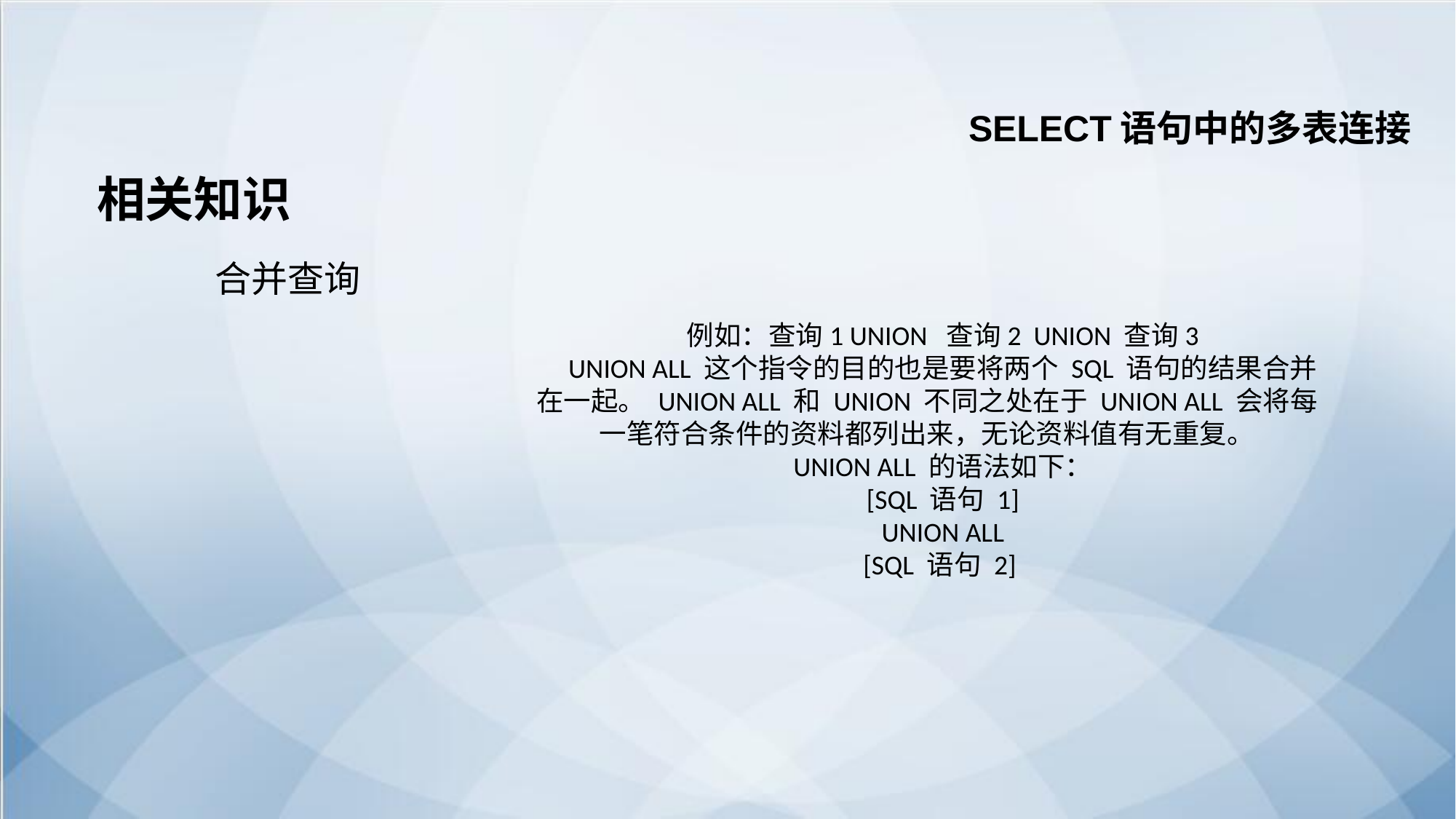

SELECT语句中的多表连接
相关知识
合并查询

例如：查询1 UNION  查询2  UNION 查询3
UNION ALL 这个指令的目的也是要将两个 SQL 语句的结果合并在一起。 UNION ALL 和 UNION 不同之处在于 UNION ALL 会将每一笔符合条件的资料都列出来，无论资料值有无重复。
UNION ALL 的语法如下：
[SQL 语句 1]
UNION ALL
[SQL 语句 2]